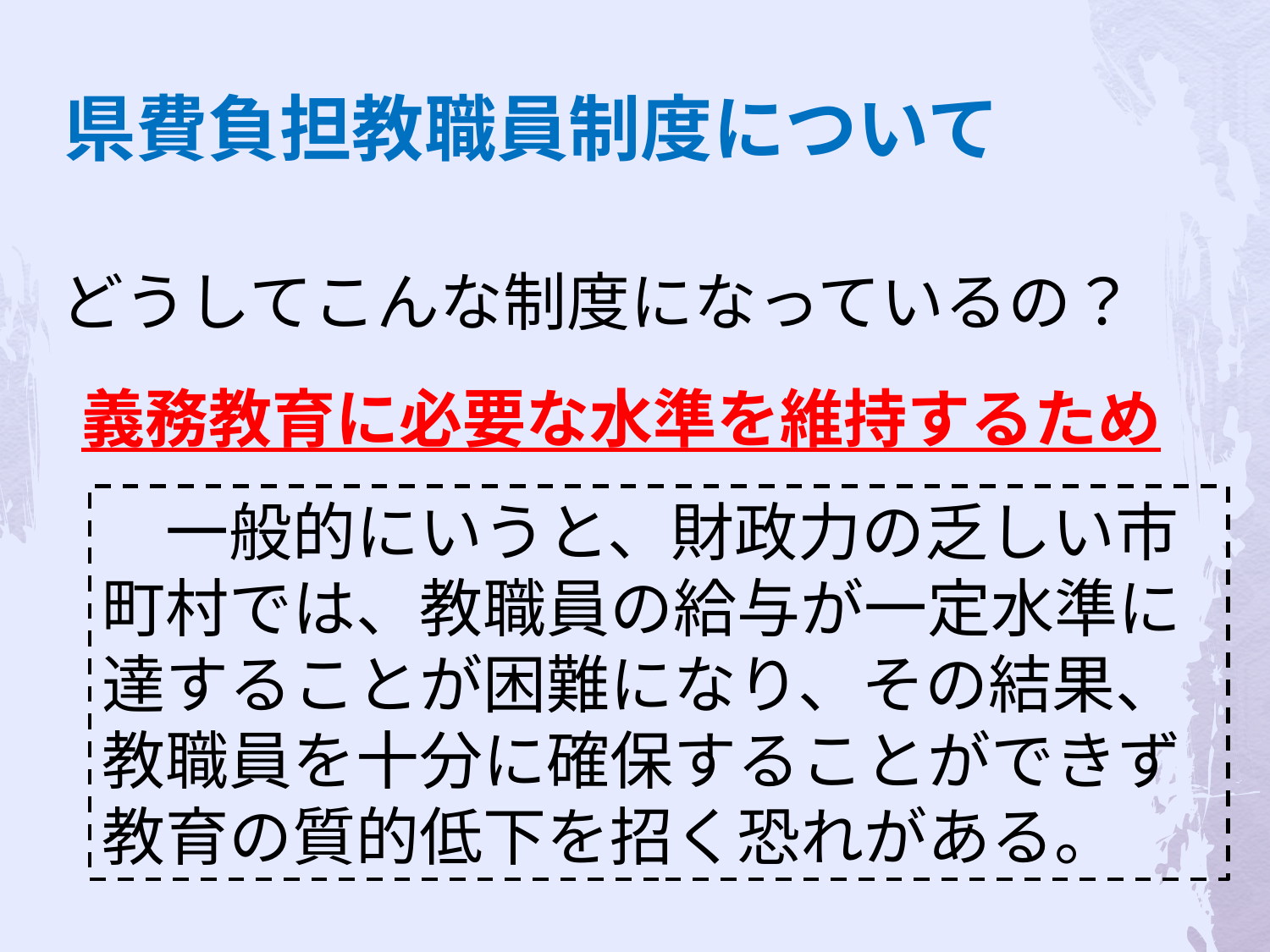

県費負担教職員制度について
どうしてこんな制度になっているの？
義務教育に必要な水準を維持するため
　一般的にいうと、財政力の乏しい市町村では、教職員の給与が一定水準に達することが困難になり、その結果、教職員を十分に確保することができず教育の質的低下を招く恐れがある。